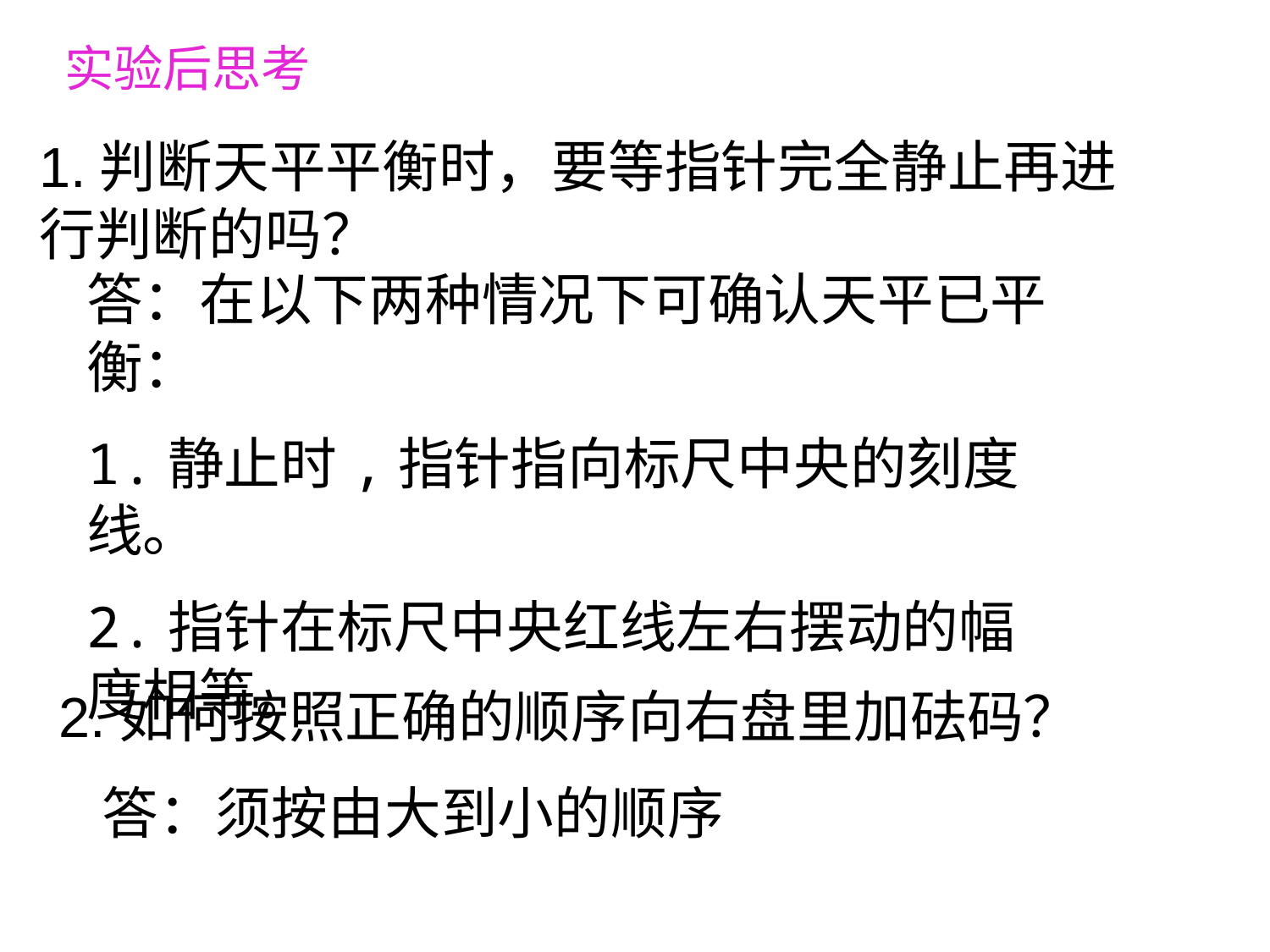

实验后思考
1.判断天平平衡时，要等指针完全静止再进行判断的吗？
答：在以下两种情况下可确认天平已平衡：
1.静止时,指针指向标尺中央的刻度线。
2.指针在标尺中央红线左右摆动的幅度相等。
2.如何按照正确的顺序向右盘里加砝码？
答：须按由大到小的顺序